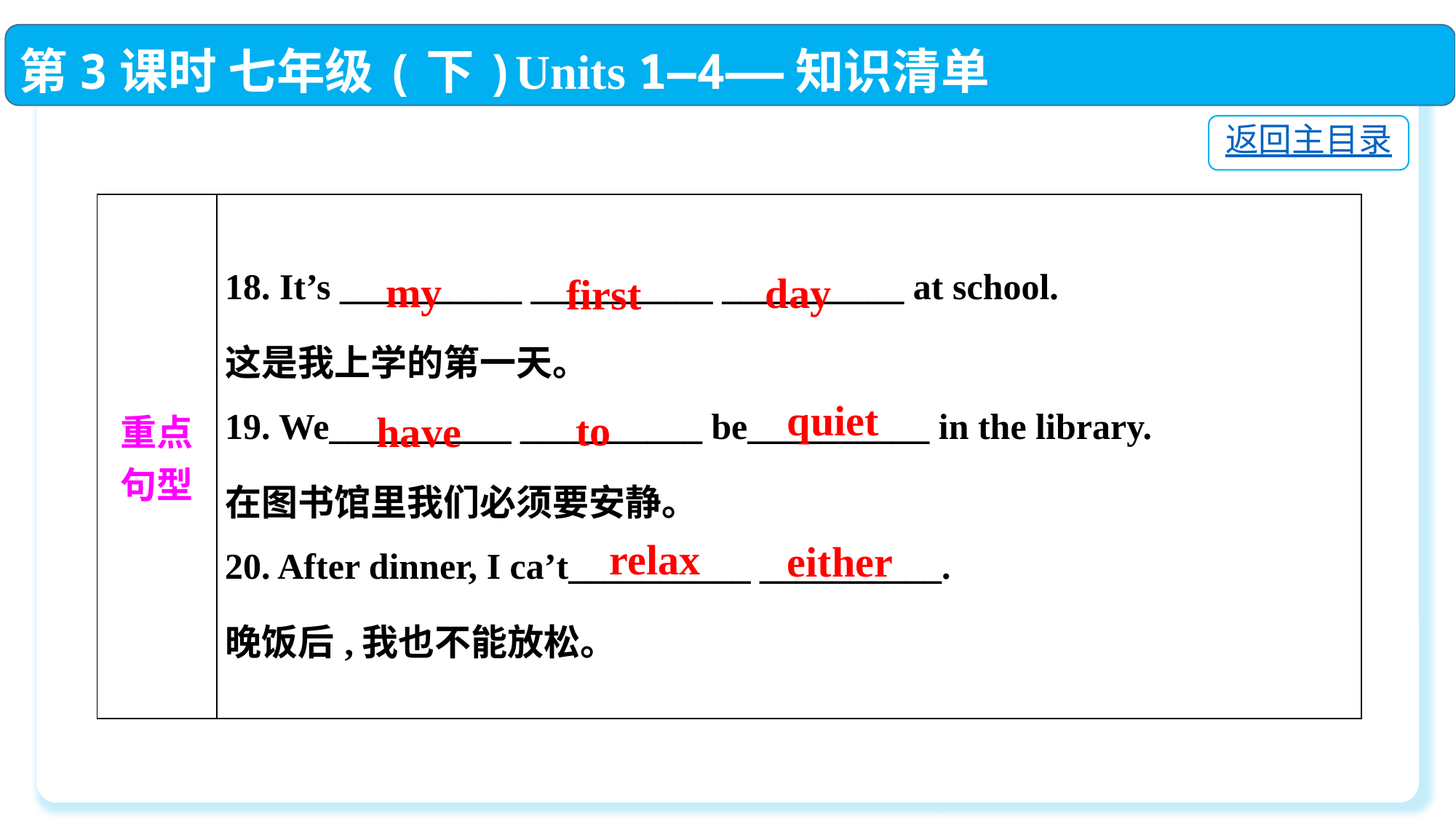

第3课时 七年级(下)Units 1—4——知识清单

返回主目录
| 重点 句型 | 18. It’s \_\_\_\_\_\_\_\_\_\_ \_\_\_\_\_\_\_\_\_\_ \_\_\_\_\_\_\_\_\_\_ at school.  这是我上学的第一天。 19. We\_\_\_\_\_\_\_\_\_\_ \_\_\_\_\_\_\_\_\_\_ be\_\_\_\_\_\_\_\_\_\_ in the library.  在图书馆里我们必须要安静。 20. After dinner, I ca’t\_\_\_\_\_\_\_\_\_\_ \_\_\_\_\_\_\_\_\_\_.  晚饭后,我也不能放松。 |
| --- | --- |
my
day
first
quiet
to
have
relax
either